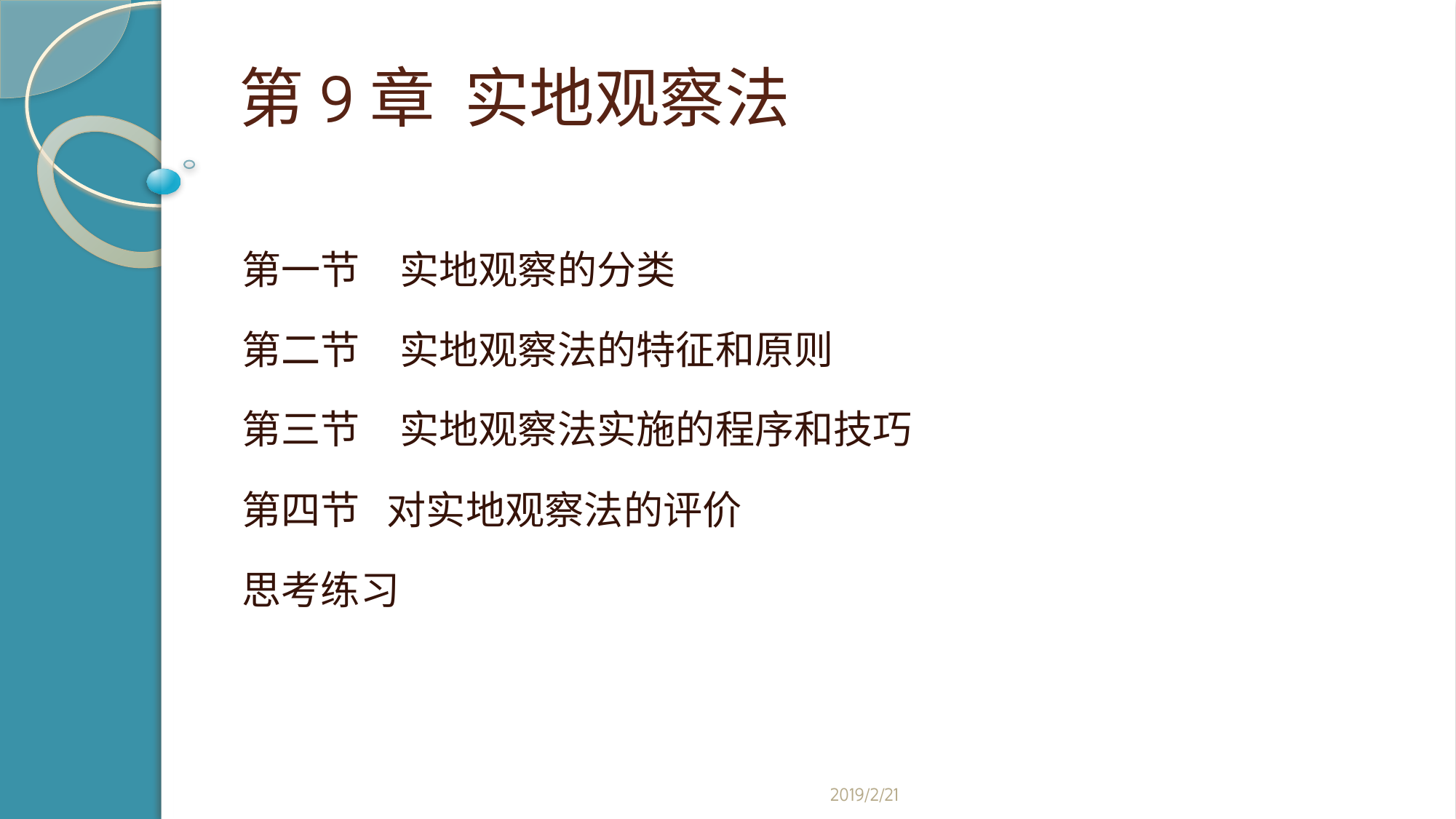

# 第9章  实地观察法
第一节　实地观察的分类
第二节　实地观察法的特征和原则
第三节　实地观察法实施的程序和技巧
第四节   对实地观察法的评价
思考练习
2019/2/21